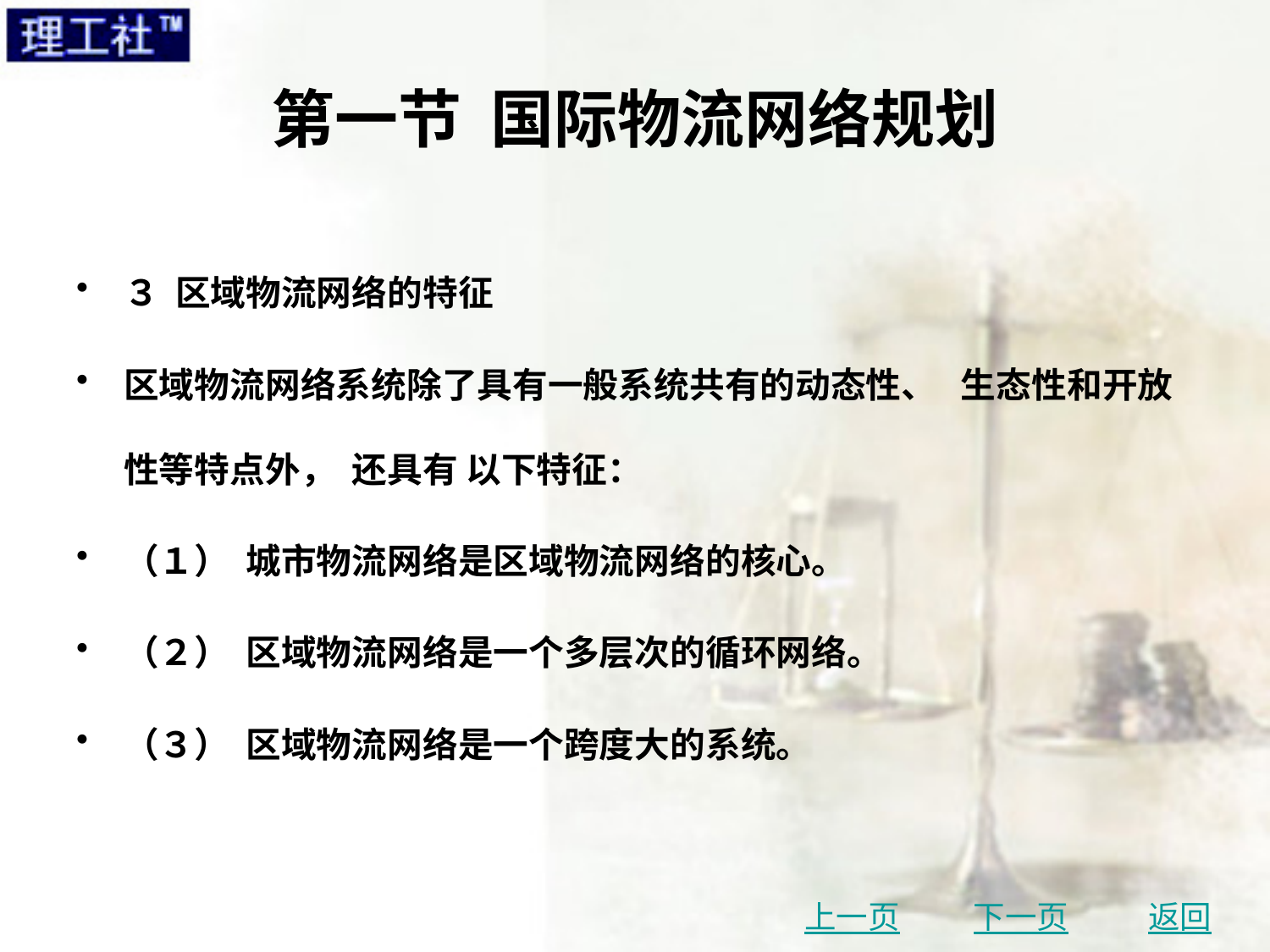

# 第一节  国际物流网络规划
３  区域物流网络的特征
区域物流网络系统除了具有一般系统共有的动态性、   生态性和开放性等特点外，  还具有 以下特征：
（１）  城市物流网络是区域物流网络的核心。
（２）  区域物流网络是一个多层次的循环网络。
（３）  区域物流网络是一个跨度大的系统。

上一页
下一页
返回